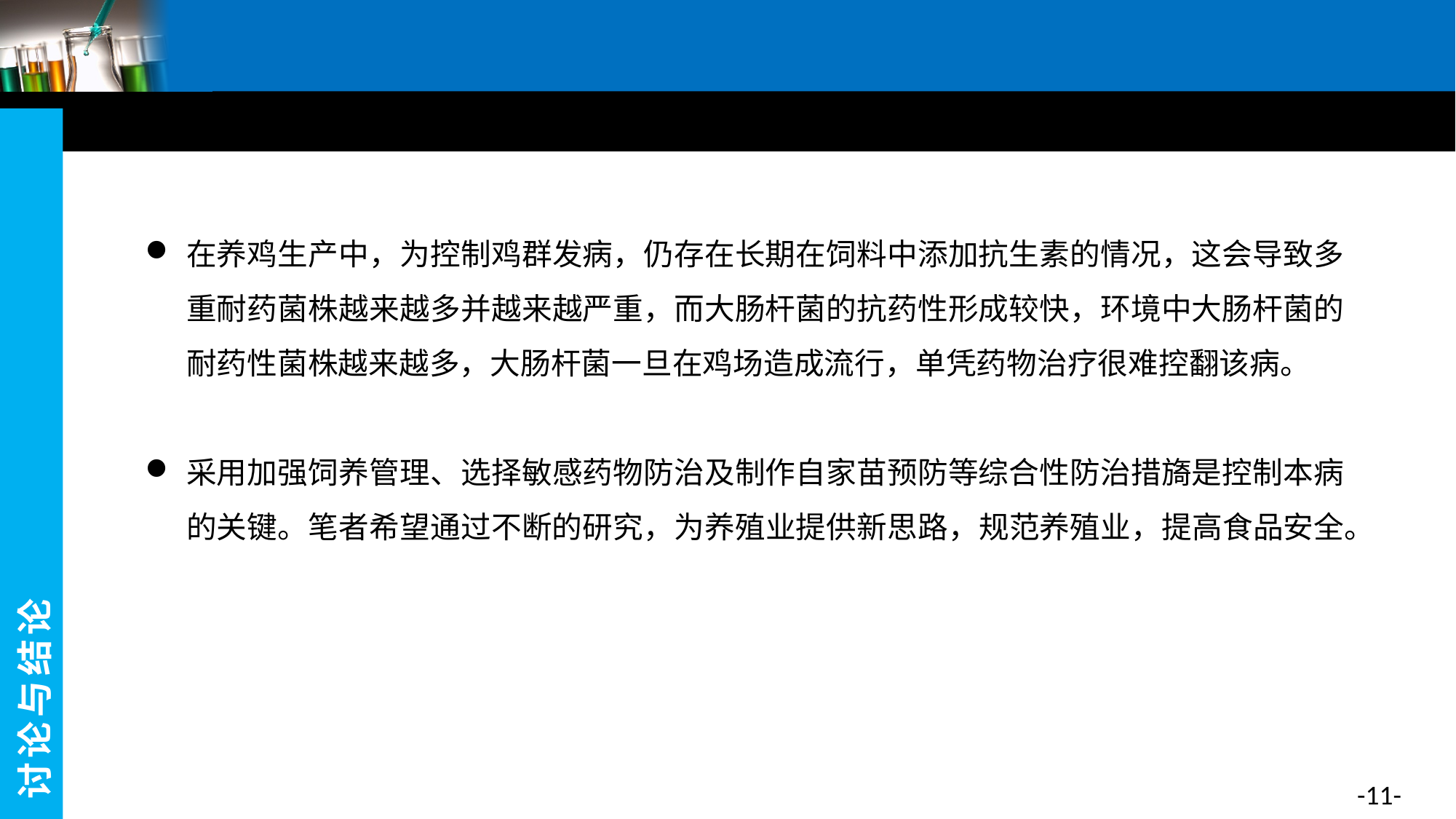

在养鸡生产中，为控制鸡群发病，仍存在长期在饲料中添加抗生素的情况，这会导致多重耐药菌株越来越多并越来越严重，而大肠杆菌的抗药性形成较快，环境中大肠杆菌的耐药性菌株越来越多，大肠杆菌一旦在鸡场造成流行，单凭药物治疗很难控翻该病。

采用加强饲养管理、选择敏感药物防治及制作自家苗预防等综合性防治措旖是控制本病的关键。笔者希望通过不断的研究，为养殖业提供新思路，规范养殖业，提高食品安全。